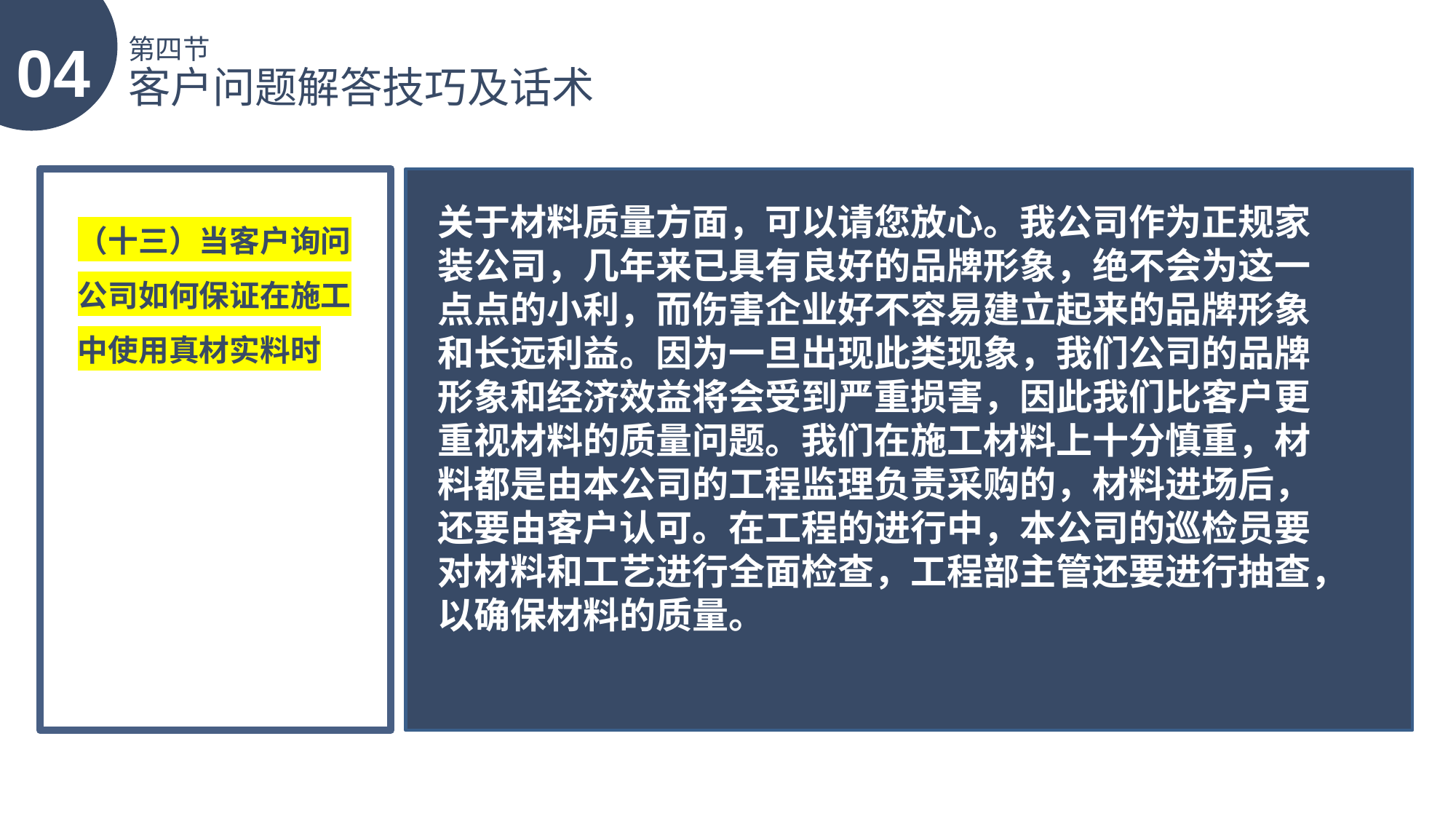

04
第四节
客户问题解答技巧及话术

关于材料质量方面，可以请您放心。我公司作为正规家装公司，几年来已具有良好的品牌形象，绝不会为这一点点的小利，而伤害企业好不容易建立起来的品牌形象和长远利益。因为一旦出现此类现象，我们公司的品牌形象和经济效益将会受到严重损害，因此我们比客户更重视材料的质量问题。我们在施工材料上十分慎重，材料都是由本公司的工程监理负责采购的，材料进场后，还要由客户认可。在工程的进行中，本公司的巡检员要对材料和工艺进行全面检查，工程部主管还要进行抽查，以确保材料的质量。
（十三）当客户询问公司如何保证在施工中使用真材实料时